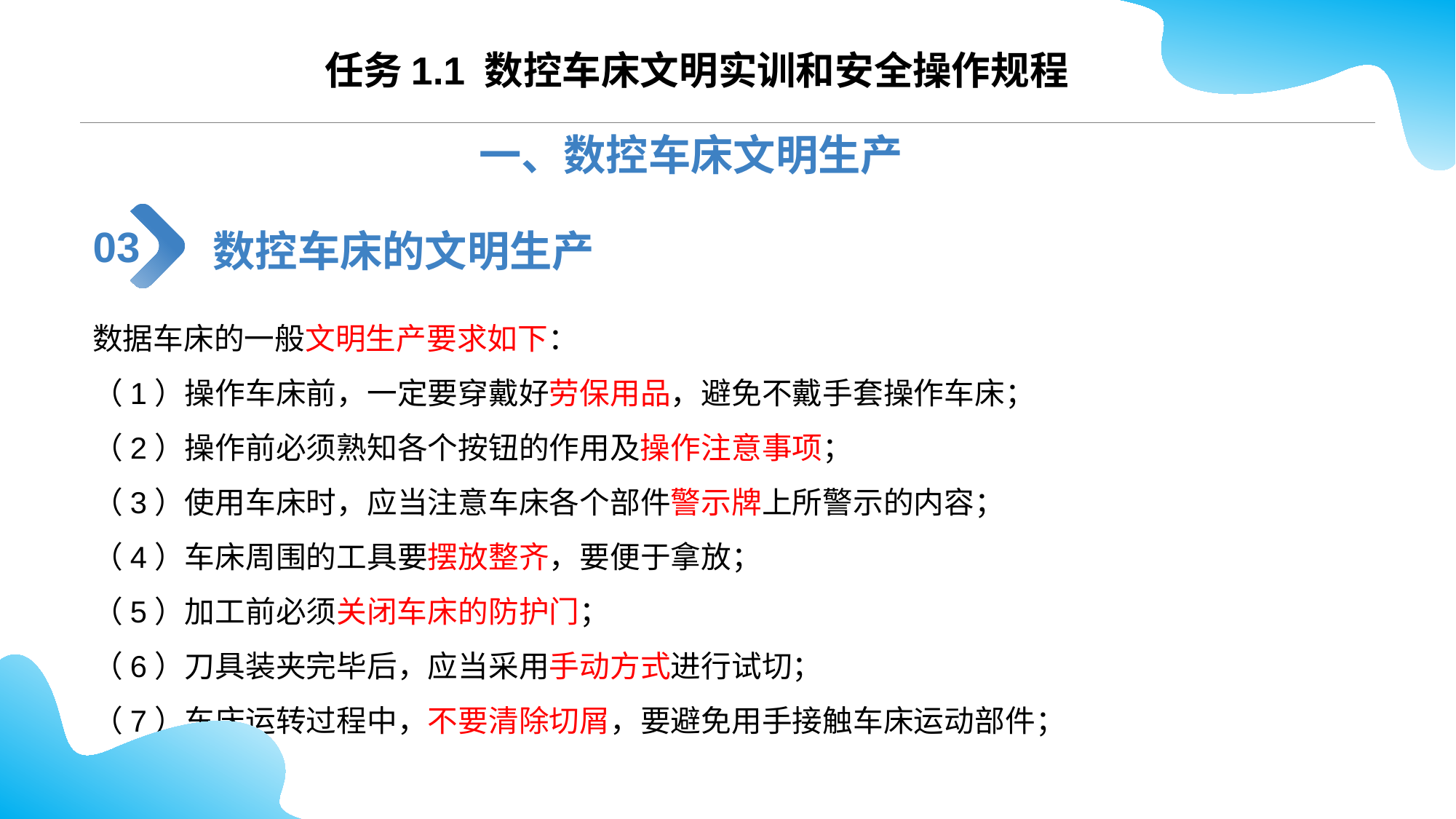

任务1.1 数控车床文明实训和安全操作规程
一、数控车床文明生产
数控车床的文明生产
03

数据车床的一般文明生产要求如下：
（1）操作车床前，一定要穿戴好劳保用品，避免不戴手套操作车床；
（2）操作前必须熟知各个按钮的作用及操作注意事项；
（3）使用车床时，应当注意车床各个部件警示牌上所警示的内容；
（4）车床周围的工具要摆放整齐，要便于拿放；
（5）加工前必须关闭车床的防护门；
（6）刀具装夹完毕后，应当采用手动方式进行试切；
（7）车床运转过程中，不要清除切屑，要避免用手接触车床运动部件；